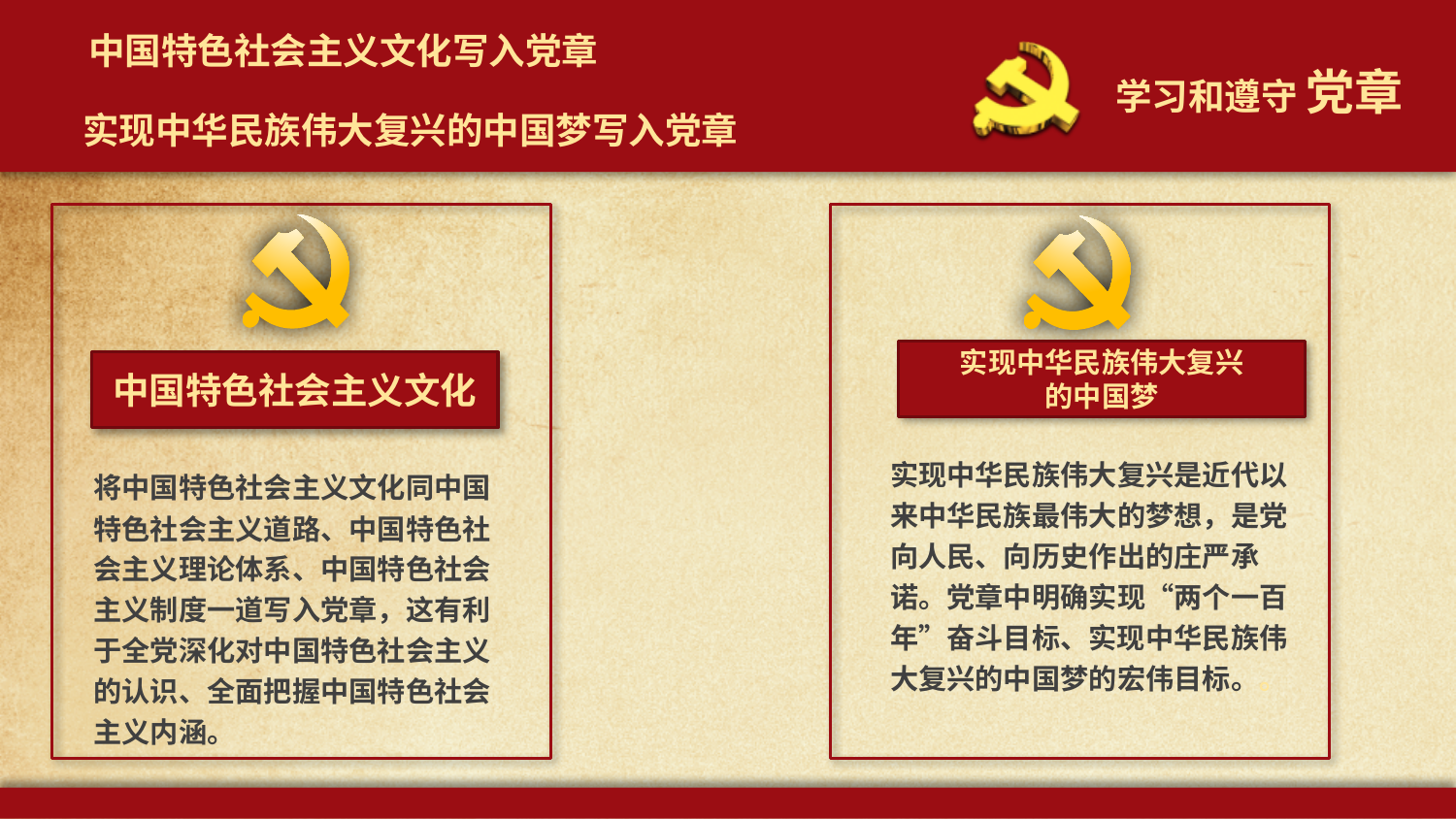

中国特色社会主义文化写入党章
实现中华民族伟大复兴的中国梦写入党章

实现中华民族伟大复兴
的中国梦
中国特色社会主义文化
将中国特色社会主义文化同中国特色社会主义道路、中国特色社会主义理论体系、中国特色社会主义制度一道写入党章，这有利于全党深化对中国特色社会主义的认识、全面把握中国特色社会主义内涵。
实现中华民族伟大复兴是近代以来中华民族最伟大的梦想，是党向人民、向历史作出的庄严承诺。党章中明确实现“两个一百年”奋斗目标、实现中华民族伟大复兴的中国梦的宏伟目标。。